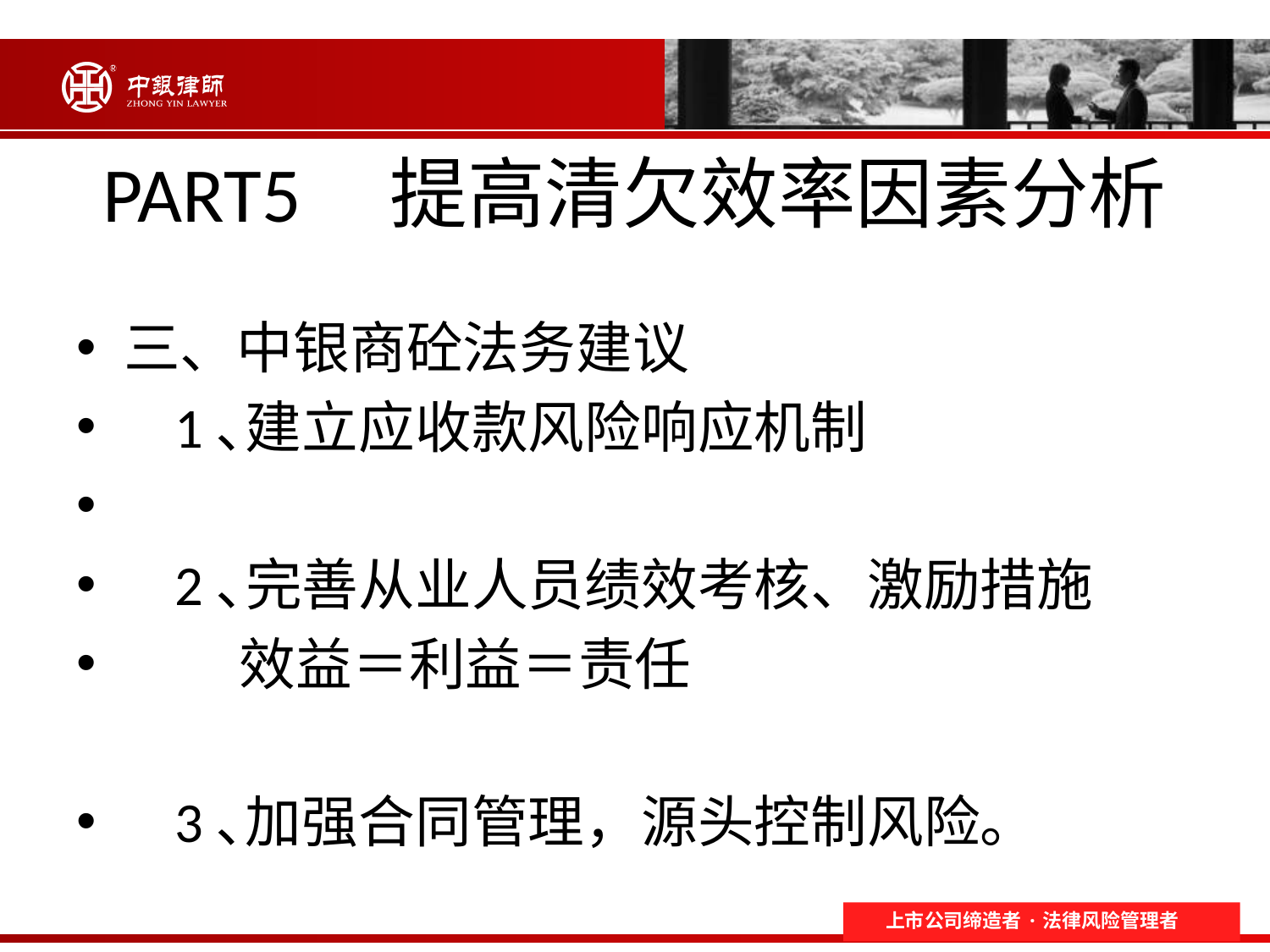

# PART5    提高清欠效率因素分析
三、中银商砼法务建议
1､建立应收款风险响应机制

2､完善从业人员绩效考核、激励措施
    效益＝利益＝责任

3､加强合同管理，源头控制风险。